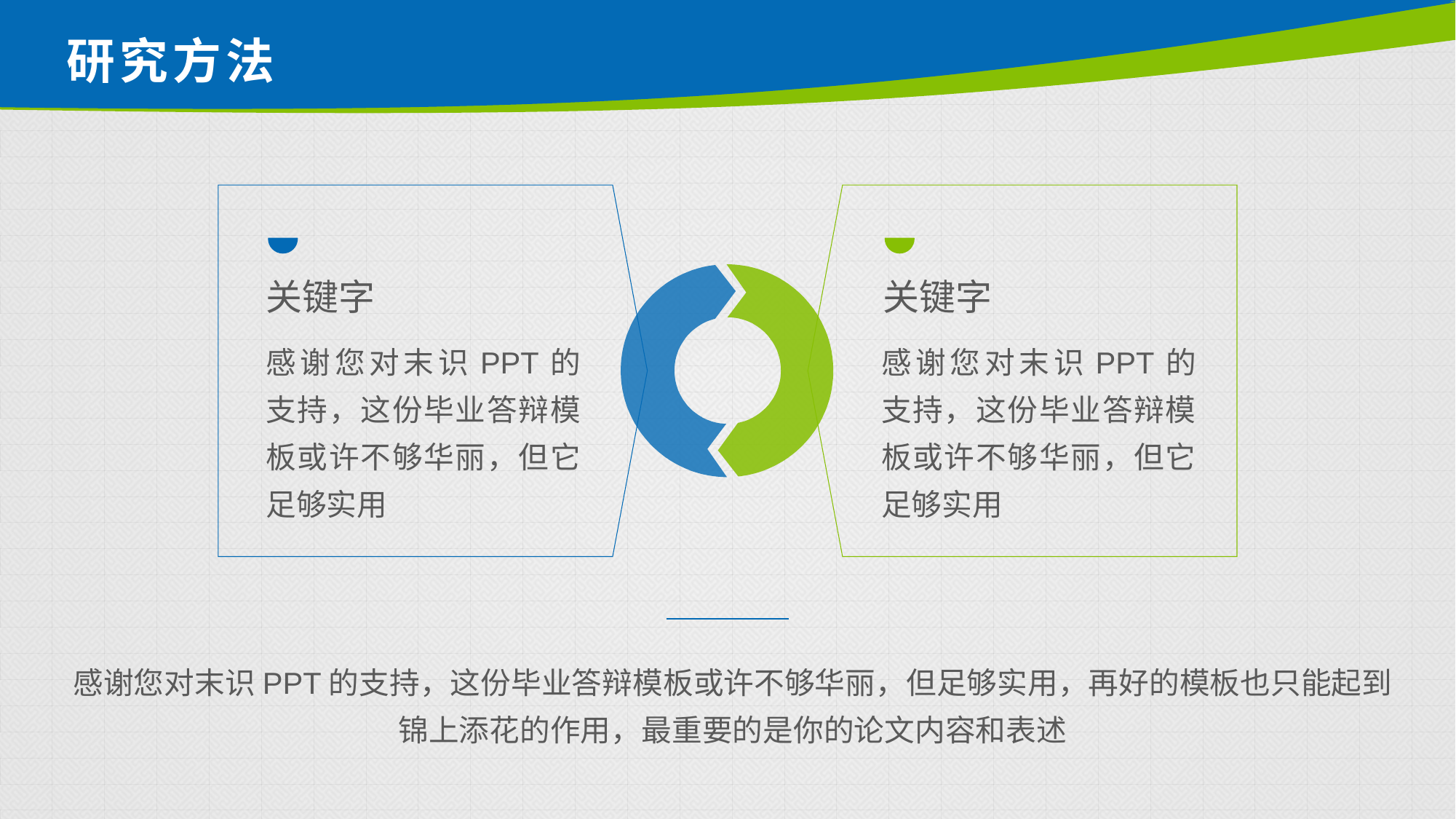

# 研究方法

关键字
关键字
感谢您对末识PPT的支持，这份毕业答辩模板或许不够华丽，但它足够实用
感谢您对末识PPT的支持，这份毕业答辩模板或许不够华丽，但它足够实用
感谢您对末识PPT的支持，这份毕业答辩模板或许不够华丽，但足够实用，再好的模板也只能起到锦上添花的作用，最重要的是你的论文内容和表述